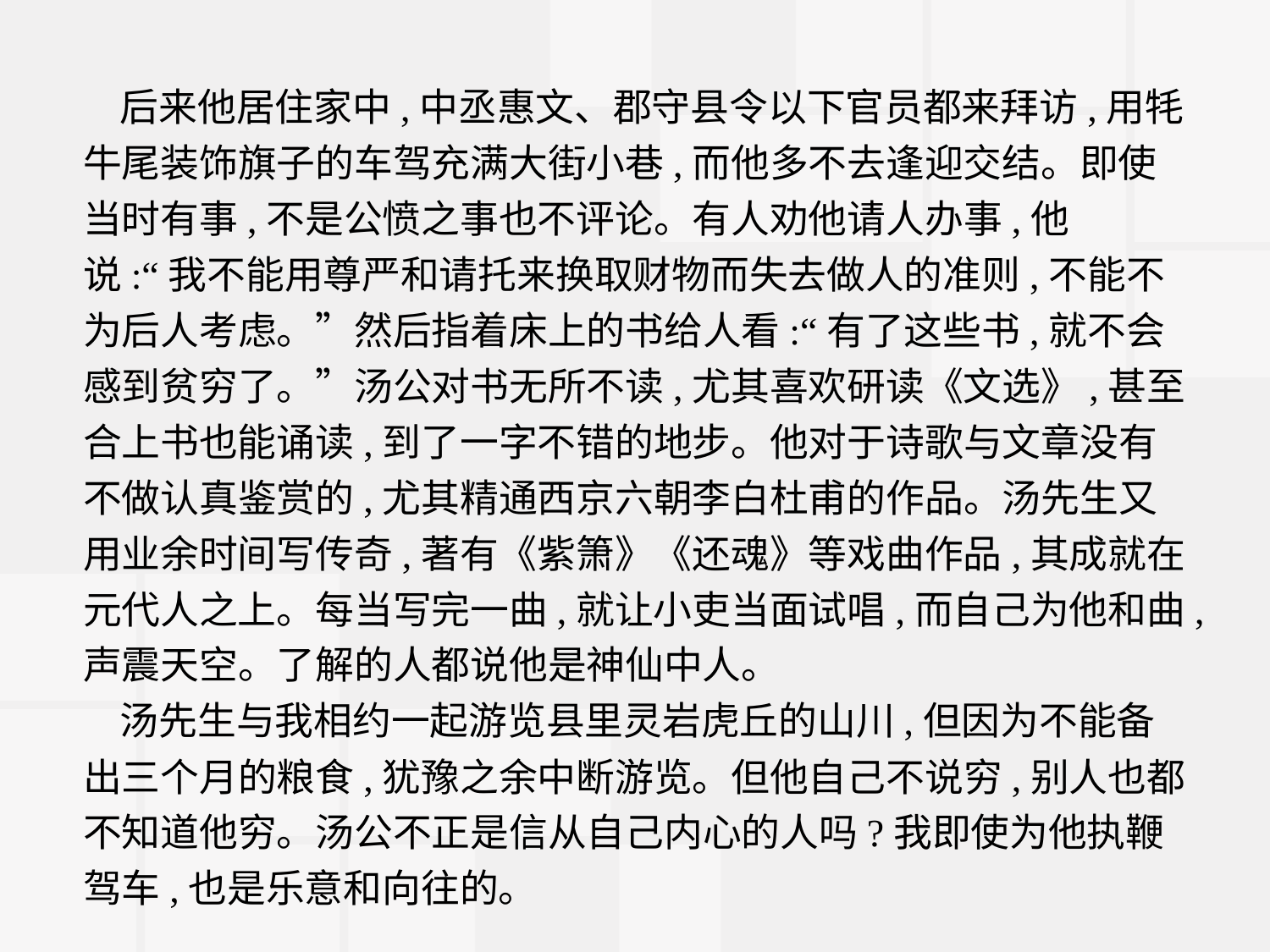

后来他居住家中,中丞惠文、郡守县令以下官员都来拜访,用牦牛尾装饰旗子的车驾充满大街小巷,而他多不去逢迎交结。即使当时有事,不是公愤之事也不评论。有人劝他请人办事,他说:“我不能用尊严和请托来换取财物而失去做人的准则,不能不为后人考虑。”然后指着床上的书给人看:“有了这些书,就不会感到贫穷了。”汤公对书无所不读,尤其喜欢研读《文选》,甚至合上书也能诵读,到了一字不错的地步。他对于诗歌与文章没有不做认真鉴赏的,尤其精通西京六朝李白杜甫的作品。汤先生又用业余时间写传奇,著有《紫箫》《还魂》等戏曲作品,其成就在元代人之上。每当写完一曲,就让小吏当面试唱,而自己为他和曲,声震天空。了解的人都说他是神仙中人。
汤先生与我相约一起游览县里灵岩虎丘的山川,但因为不能备出三个月的粮食,犹豫之余中断游览。但他自己不说穷,别人也都不知道他穷。汤公不正是信从自己内心的人吗?我即使为他执鞭驾车,也是乐意和向往的。